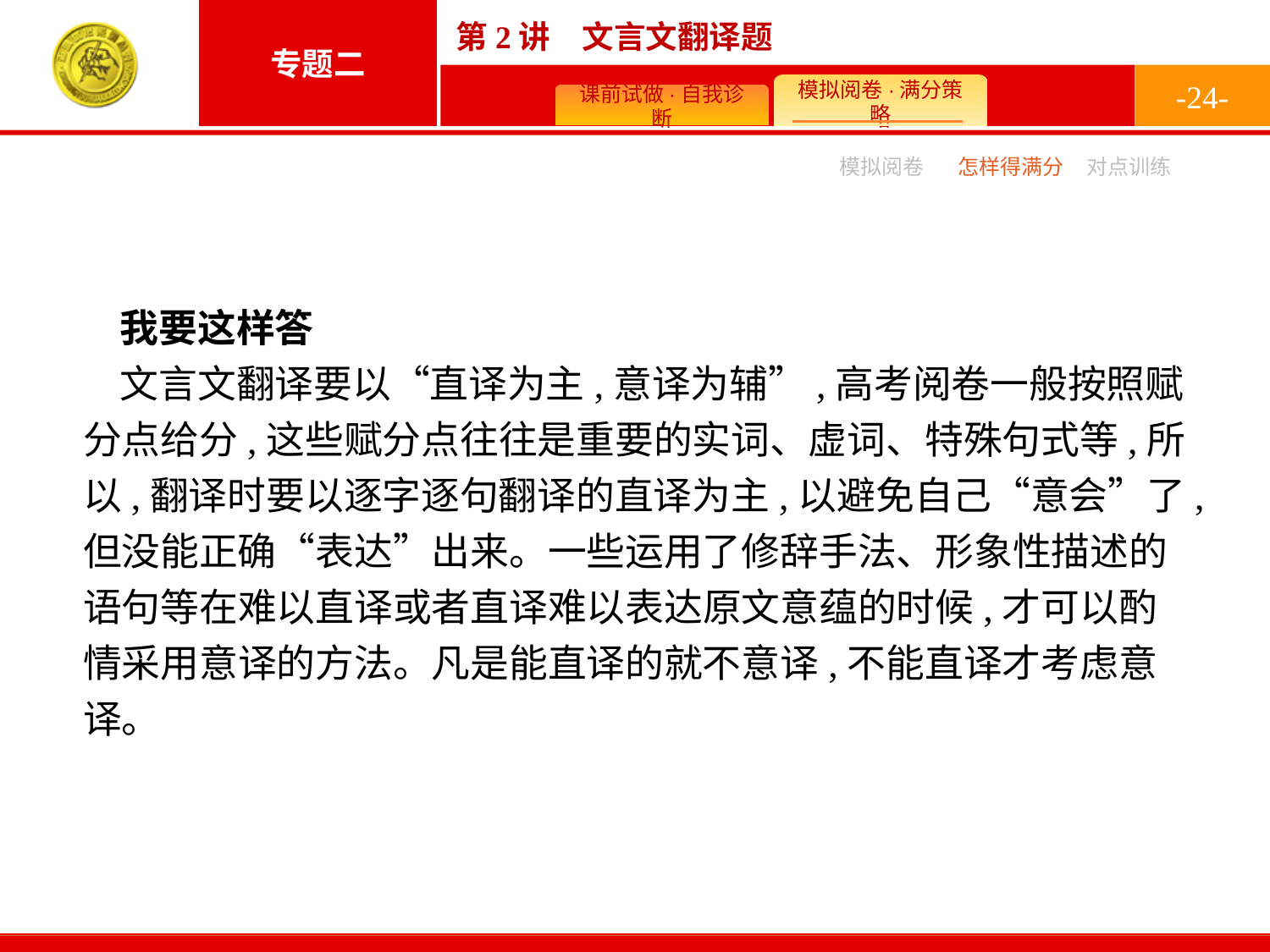

-24-
模拟阅卷
怎样得满分
对点训练
我要这样答
文言文翻译要以“直译为主,意译为辅”,高考阅卷一般按照赋分点给分,这些赋分点往往是重要的实词、虚词、特殊句式等,所以,翻译时要以逐字逐句翻译的直译为主,以避免自己“意会”了,但没能正确“表达”出来。一些运用了修辞手法、形象性描述的语句等在难以直译或者直译难以表达原文意蕴的时候,才可以酌情采用意译的方法。凡是能直译的就不意译,不能直译才考虑意译。